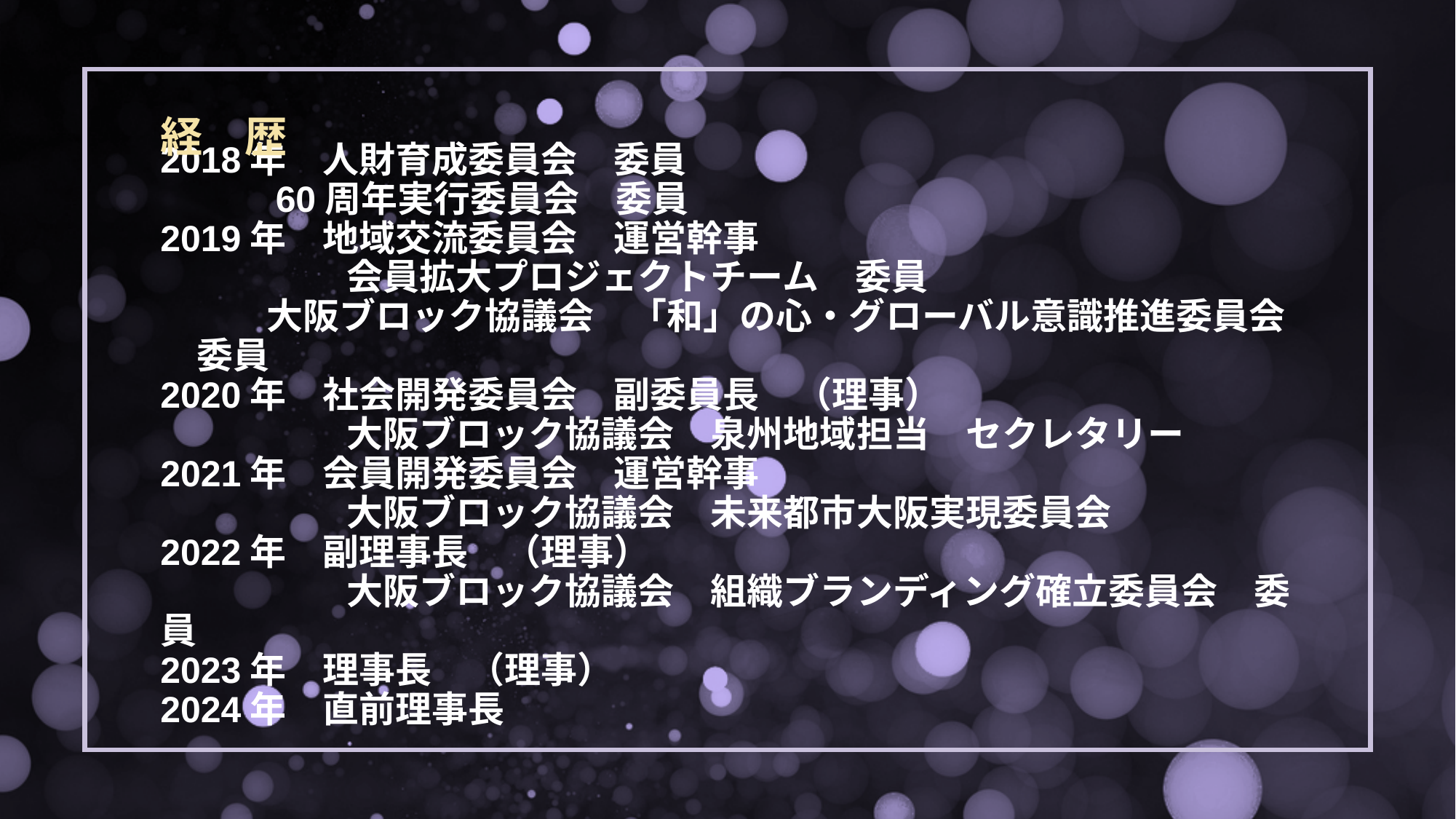

経　歴
# 2018年　人財育成委員会　委員 60周年実行委員会　委員 2019年　地域交流委員会　運営幹事 　　　　     会員拡大プロジェクトチーム　委員 大阪ブロック協議会　「和」の心・グローバル意識推進委員会　委員 2020年　社会開発委員会　副委員長　（理事） 　　　     　大阪ブロック協議会　泉州地域担当　セクレタリー 2021年　会員開発委員会　運営幹事 　　　 　    大阪ブロック協議会　未来都市大阪実現委員会 2022年　副理事長　（理事） 　　　　     大阪ブロック協議会　組織ブランディング確立委員会　委員 2023年　理事長　（理事） 2024年　直前理事長